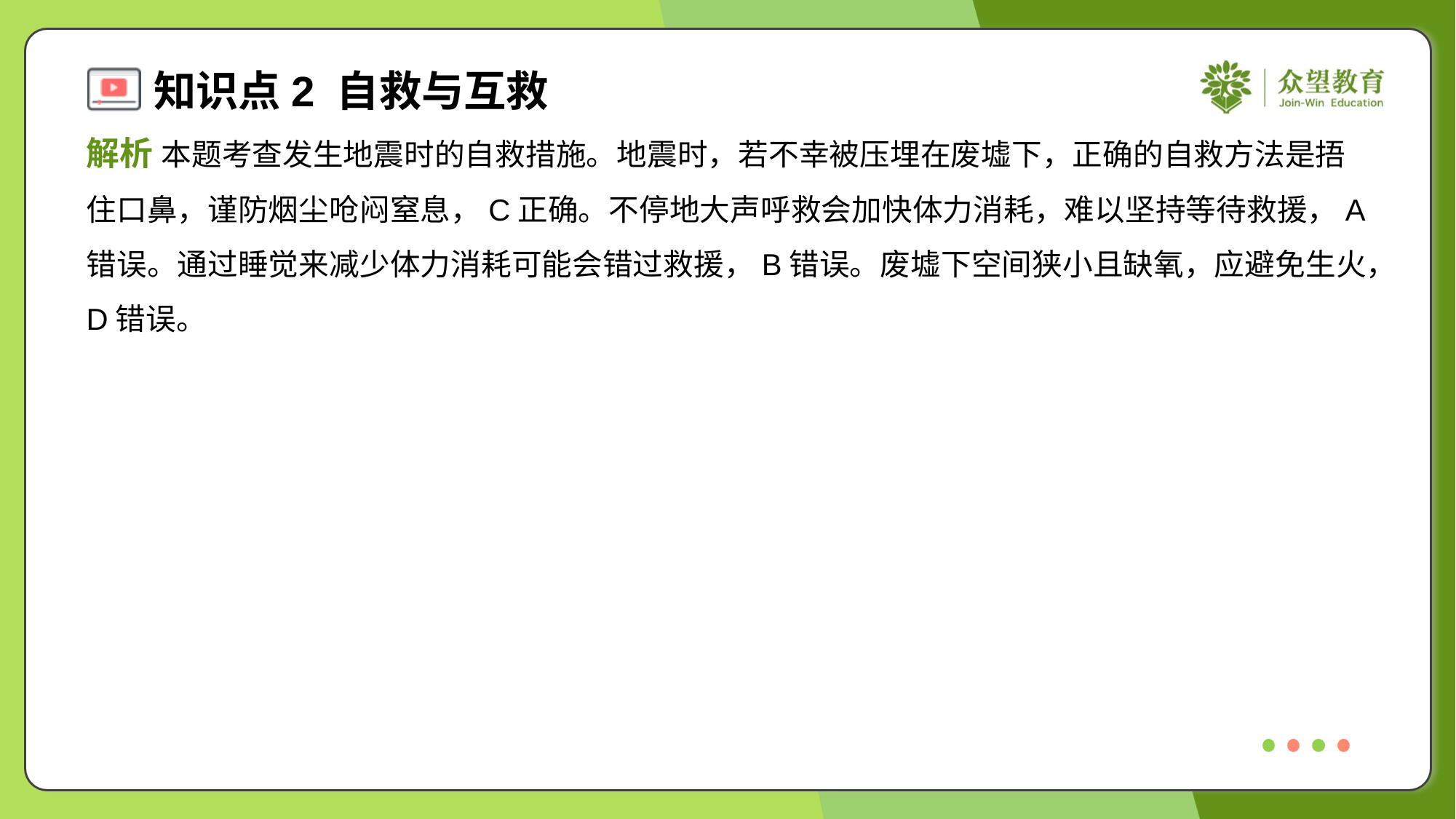

解析 本题考查发生地震时的自救措施。地震时，若不幸被压埋在废墟下，正确的自救方法是捂
住口鼻，谨防烟尘呛闷窒息，C正确。不停地大声呼救会加快体力消耗，难以坚持等待救援，A
错误。通过睡觉来减少体力消耗可能会错过救援，B错误。废墟下空间狭小且缺氧，应避免生火，
D错误。